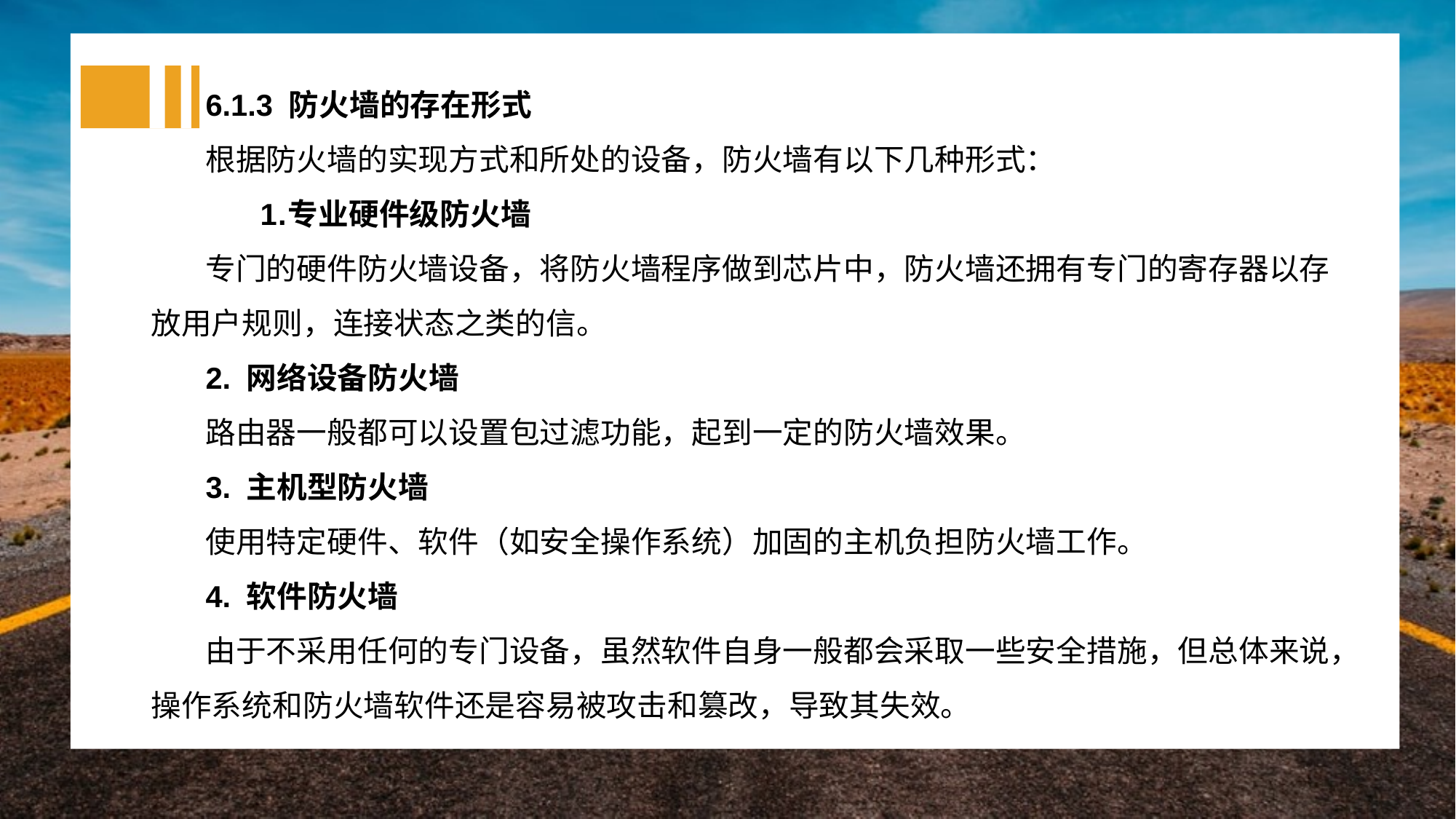

6.1.3 防火墙的存在形式
根据防火墙的实现方式和所处的设备，防火墙有以下几种形式：
专业硬件级防火墙
专门的硬件防火墙设备，将防火墙程序做到芯片中，防火墙还拥有专门的寄存器以存放用户规则，连接状态之类的信。
2. 网络设备防火墙
路由器一般都可以设置包过滤功能，起到一定的防火墙效果。
3. 主机型防火墙
使用特定硬件、软件（如安全操作系统）加固的主机负担防火墙工作。
4. 软件防火墙
由于不采用任何的专门设备，虽然软件自身一般都会采取一些安全措施，但总体来说，操作系统和防火墙软件还是容易被攻击和篡改，导致其失效。